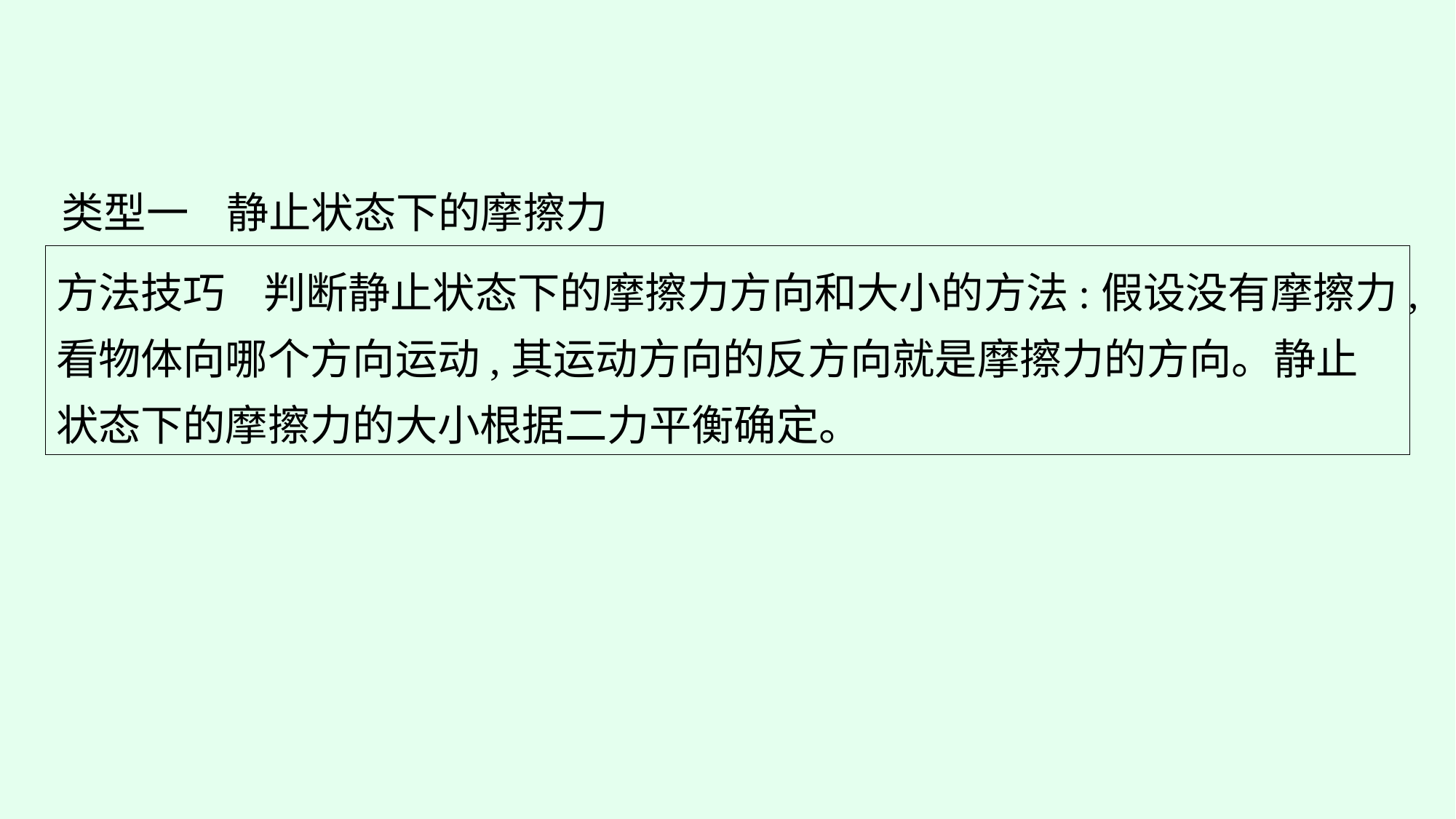

类型一    静止状态下的摩擦力
方法技巧    判断静止状态下的摩擦力方向和大小的方法:假设没有摩擦力,看物体向哪个方向运动,其运动方向的反方向就是摩擦力的方向。静止状态下的摩擦力的大小根据二力平衡确定。